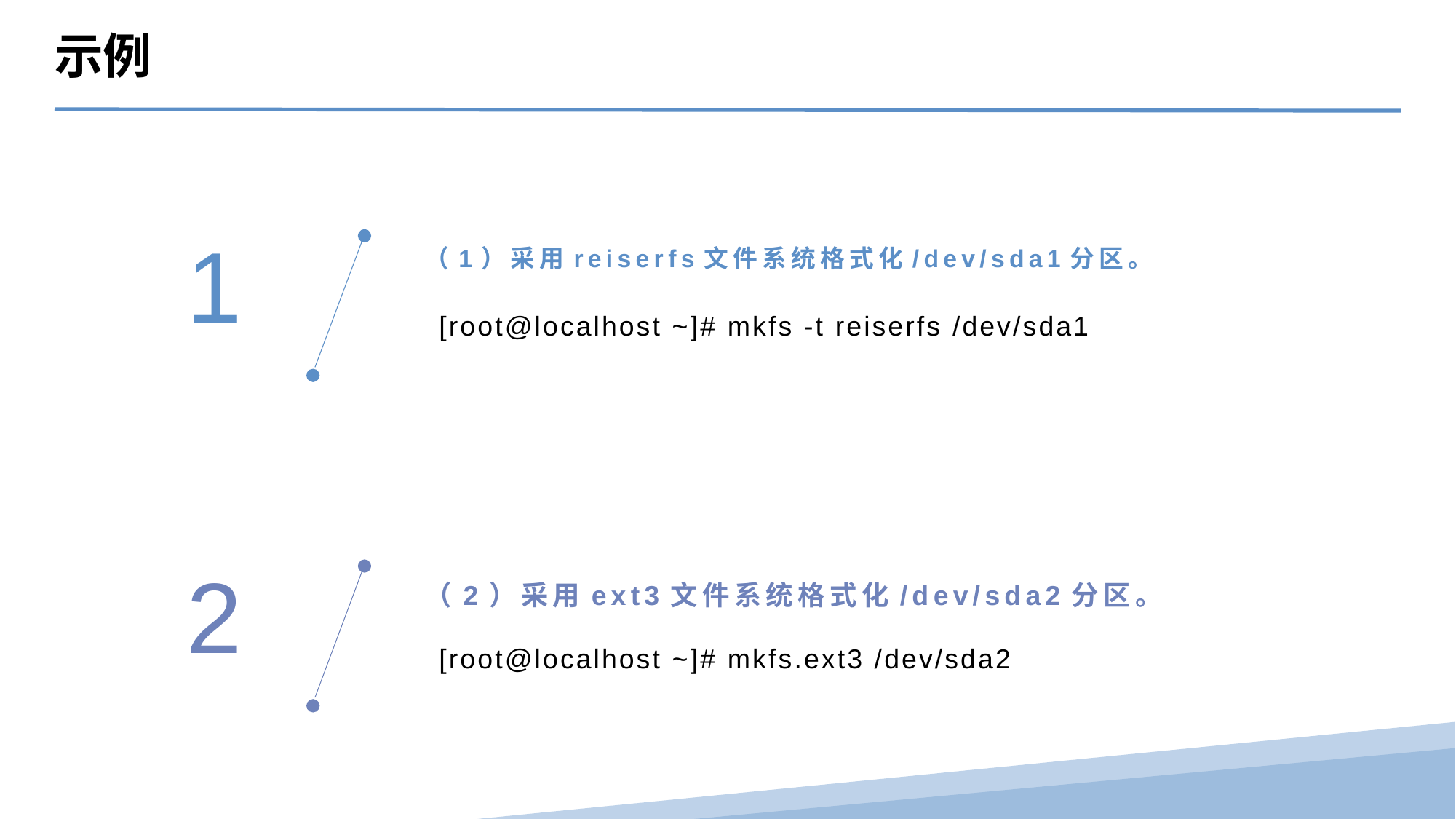

示例
1
（1）采用reiserfs文件系统格式化/dev/sda1分区。

[root@localhost ~]# mkfs -t reiserfs /dev/sda1

2
（2）采用ext3文件系统格式化/dev/sda2分区。

[root@localhost ~]# mkfs.ext3 /dev/sda2